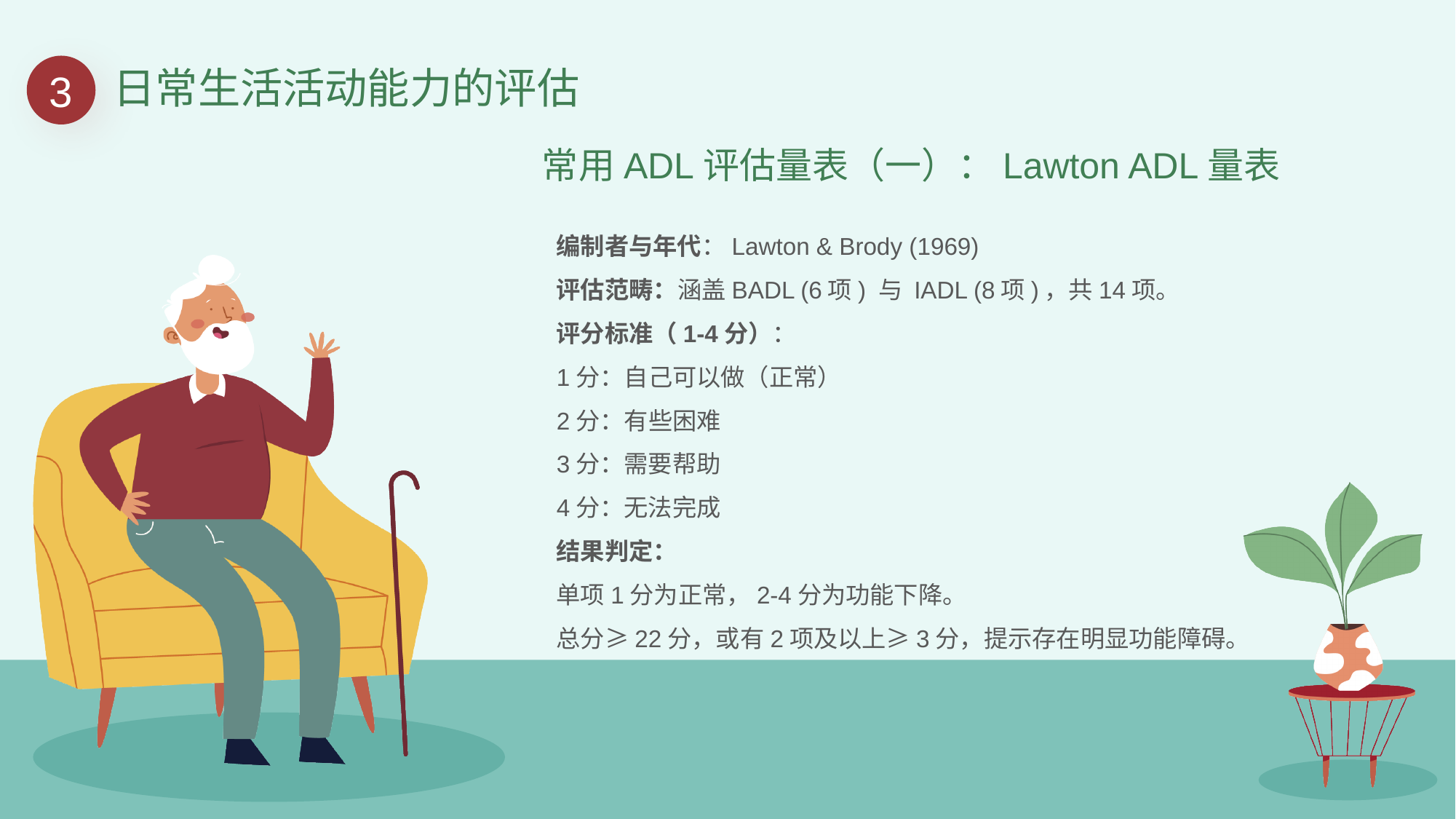

3
日常生活活动能力的评估
常用ADL评估量表（一）：Lawton ADL量表
编制者与年代：Lawton & Brody (1969)
评估范畴：涵盖BADL (6项) 与 IADL (8项)，共14项。
评分标准（1-4分）：
1分：自己可以做（正常）
2分：有些困难
3分：需要帮助
4分：无法完成
结果判定：
单项1分为正常，2-4分为功能下降。
总分≥22分，或有2项及以上≥3分，提示存在明显功能障碍。